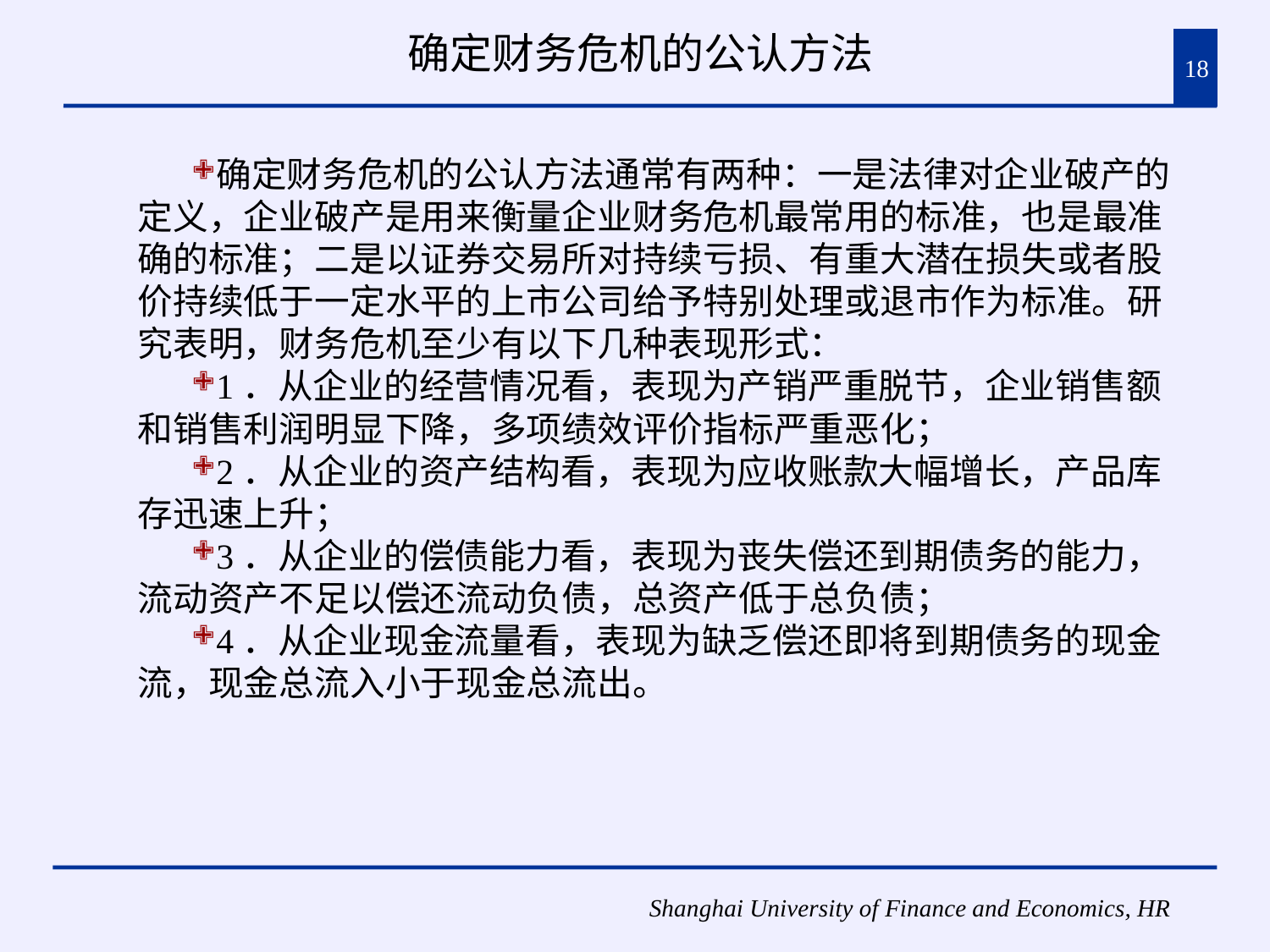

# 确定财务危机的公认方法
18
确定财务危机的公认方法通常有两种：一是法律对企业破产的定义，企业破产是用来衡量企业财务危机最常用的标准，也是最准确的标准；二是以证券交易所对持续亏损、有重大潜在损失或者股价持续低于一定水平的上市公司给予特别处理或退市作为标准。研究表明，财务危机至少有以下几种表现形式：
1．从企业的经营情况看，表现为产销严重脱节，企业销售额和销售利润明显下降，多项绩效评价指标严重恶化；
2．从企业的资产结构看，表现为应收账款大幅增长，产品库存迅速上升；
3．从企业的偿债能力看，表现为丧失偿还到期债务的能力，流动资产不足以偿还流动负债，总资产低于总负债；
4．从企业现金流量看，表现为缺乏偿还即将到期债务的现金流，现金总流入小于现金总流出。